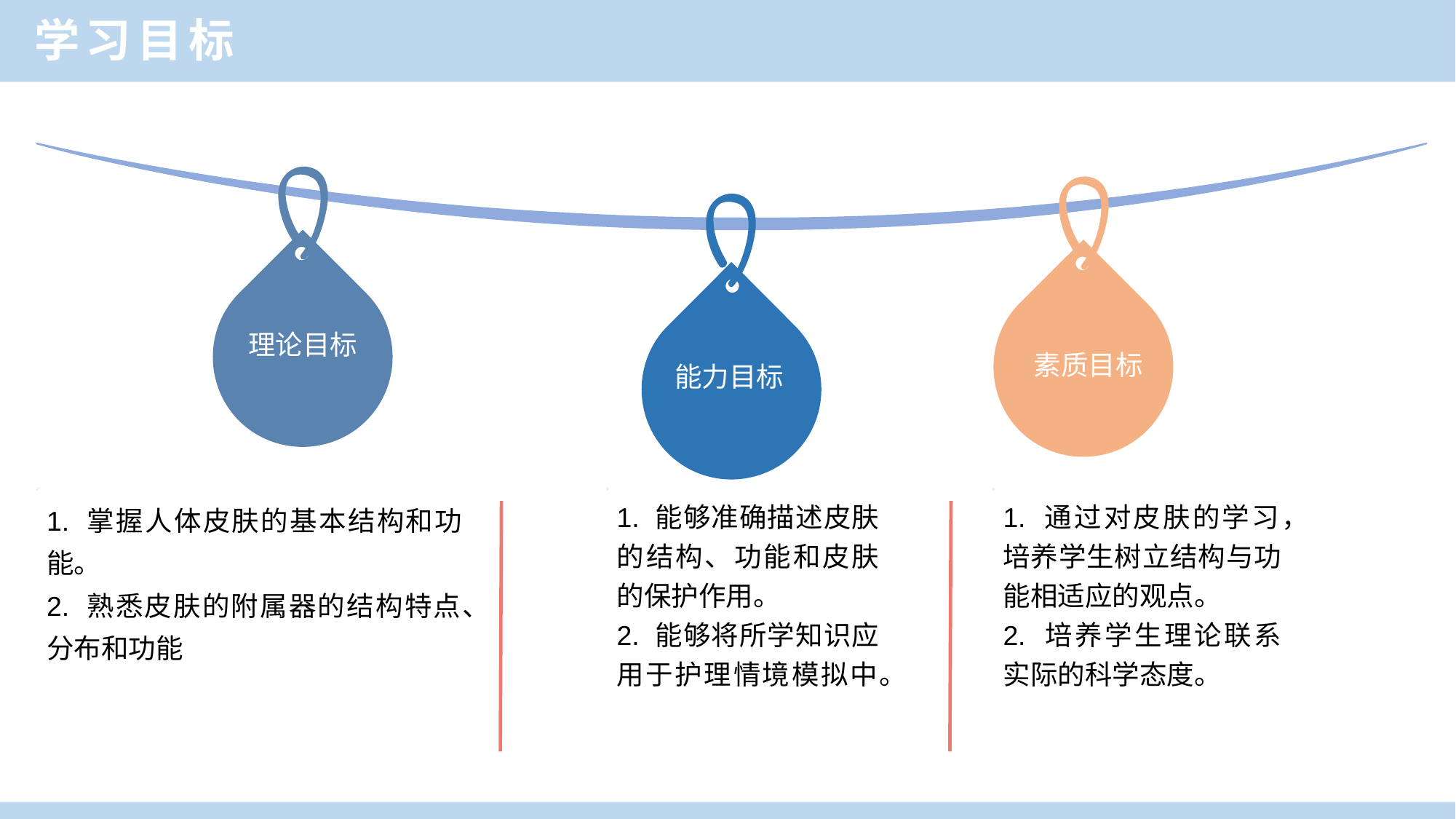

学习目标

理论目标

素质目标

能力目标
1. 掌握人体皮肤的基本结构和功能。
2. 熟悉皮肤的附属器的结构特点、分布和功能
1. 能够准确描述皮肤的结构、功能和皮肤的保护作用。
2. 能够将所学知识应用于护理情境模拟中。
1. 通过对皮肤的学习，培养学生树立结构与功能相适应的观点。
2. 培养学生理论联系实际的科学态度。